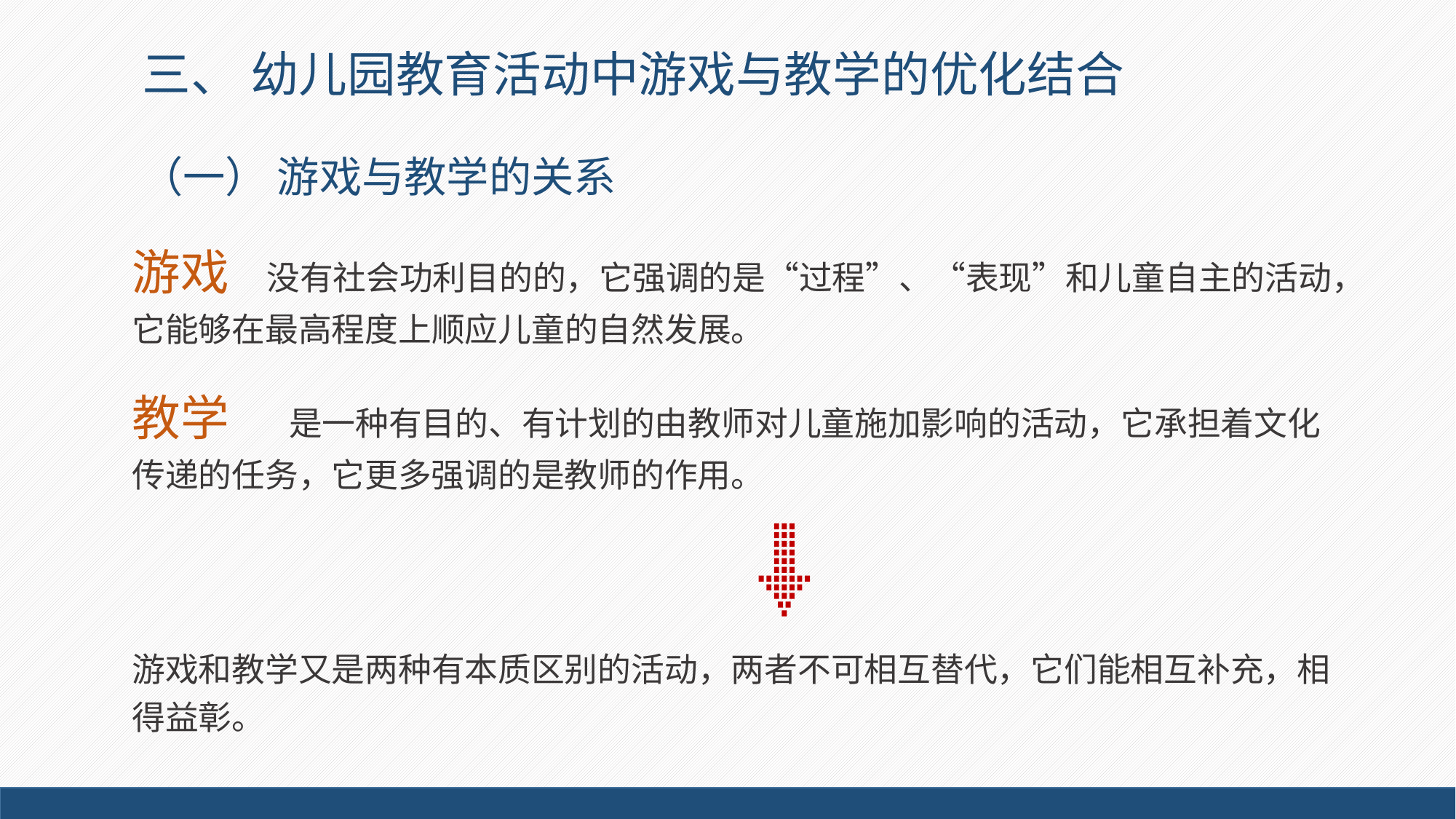

三、 幼儿园教育活动中游戏与教学的优化结合
# （一） 游戏与教学的关系
游戏     没有社会功利目的的，它强调的是“过程”、“表现”和儿童自主的活动，它能够在最高程度上顺应儿童的自然发展。

教学        是一种有目的、有计划的由教师对儿童施加影响的活动，它承担着文化传递的任务，它更多强调的是教师的作用。

游戏和教学又是两种有本质区别的活动，两者不可相互替代，它们能相互补充，相得益彰。